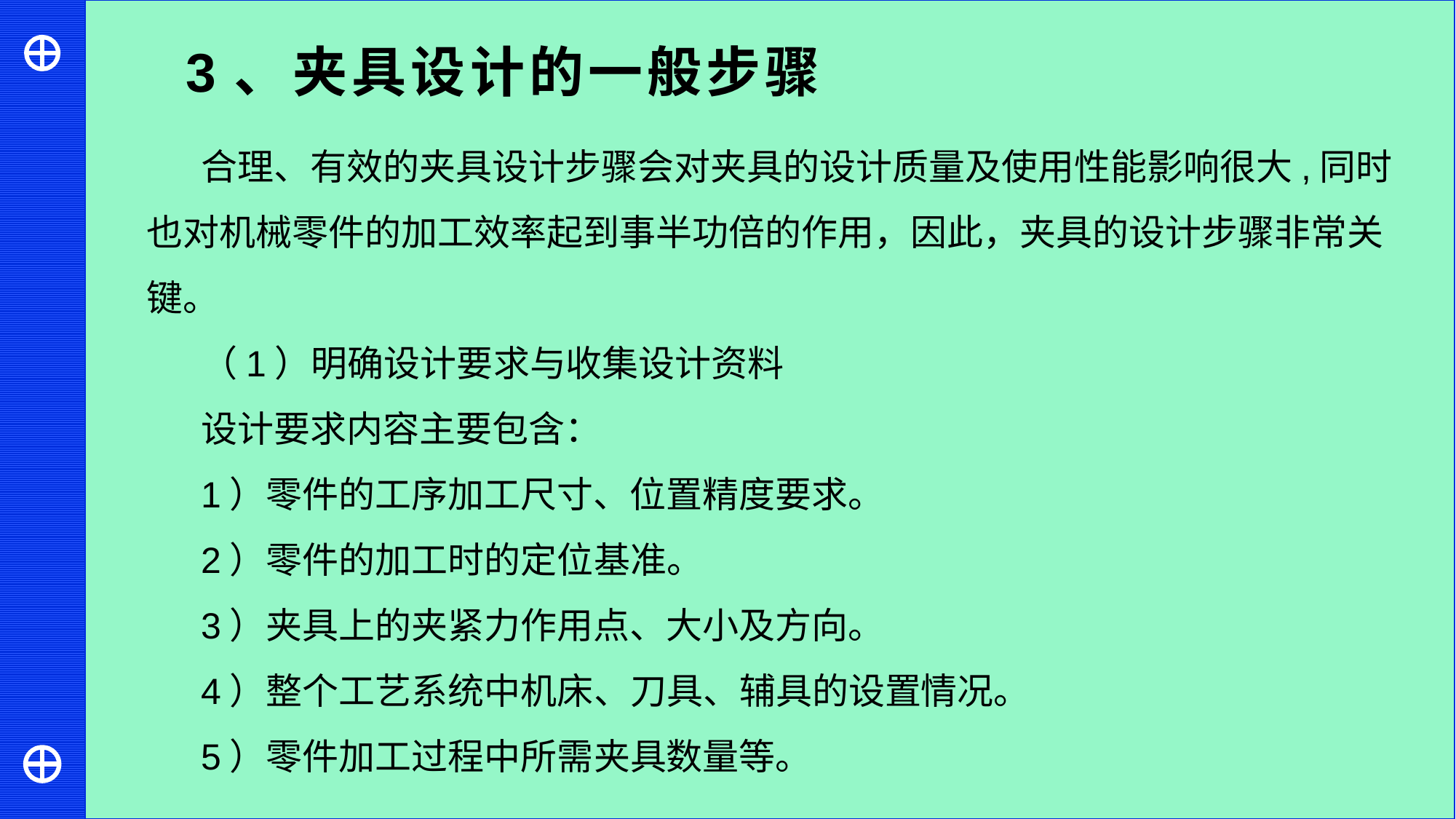

3、夹具设计的一般步骤
合理、有效的夹具设计步骤会对夹具的设计质量及使用性能影响很大,同时也对机械零件的加工效率起到事半功倍的作用，因此，夹具的设计步骤非常关键。
（1）明确设计要求与收集设计资料
设计要求内容主要包含：
1）零件的工序加工尺寸、位置精度要求。
2）零件的加工时的定位基准。
3）夹具上的夹紧力作用点、大小及方向。
4）整个工艺系统中机床、刀具、辅具的设置情况。
5）零件加工过程中所需夹具数量等。